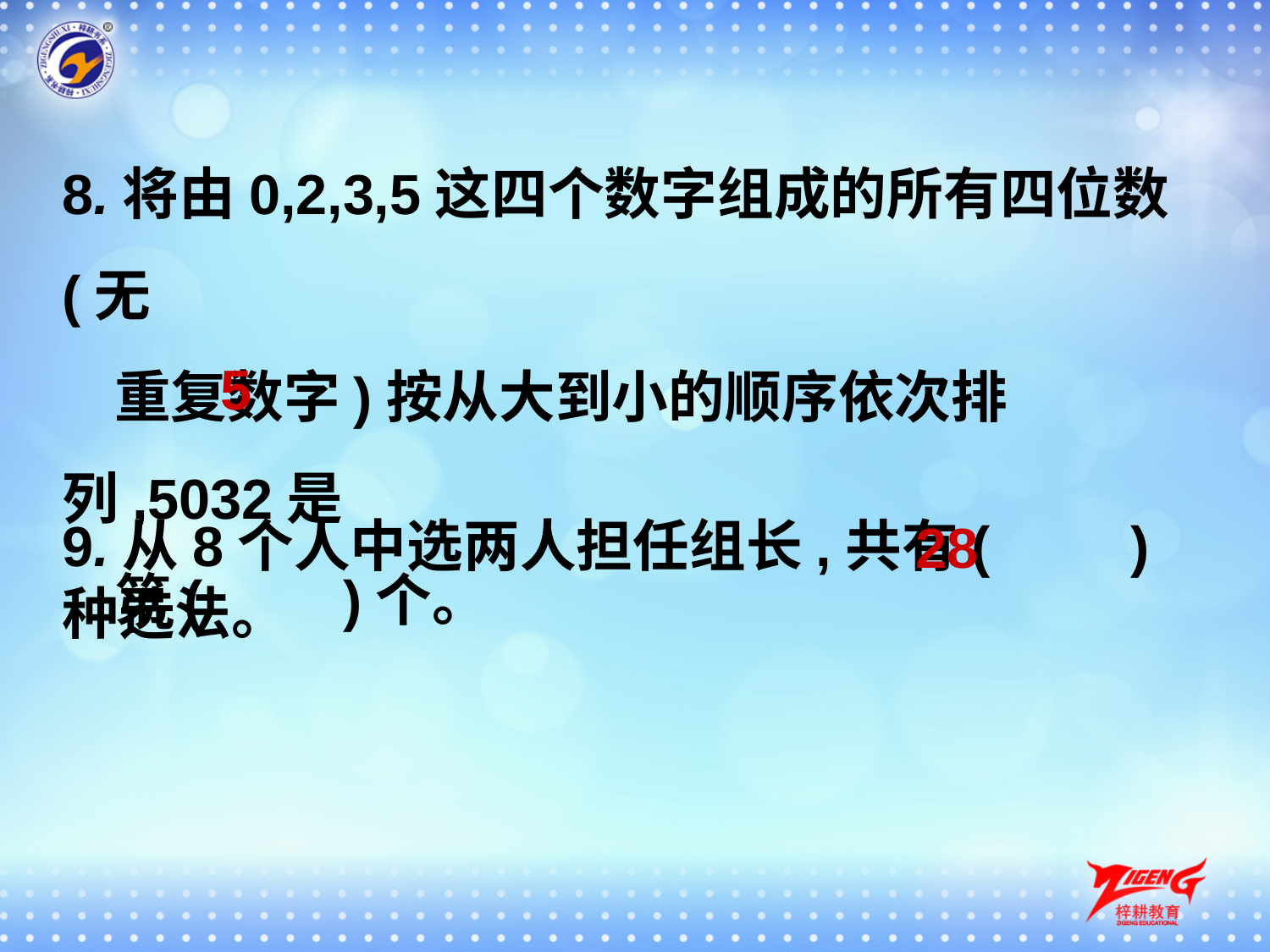

8.将由0,2,3,5这四个数字组成的所有四位数(无
   重复数字)按从大到小的顺序依次排列,5032是
   第(　　)个。
5
9.从8个人中选两人担任组长,共有(　　)种选法。
28